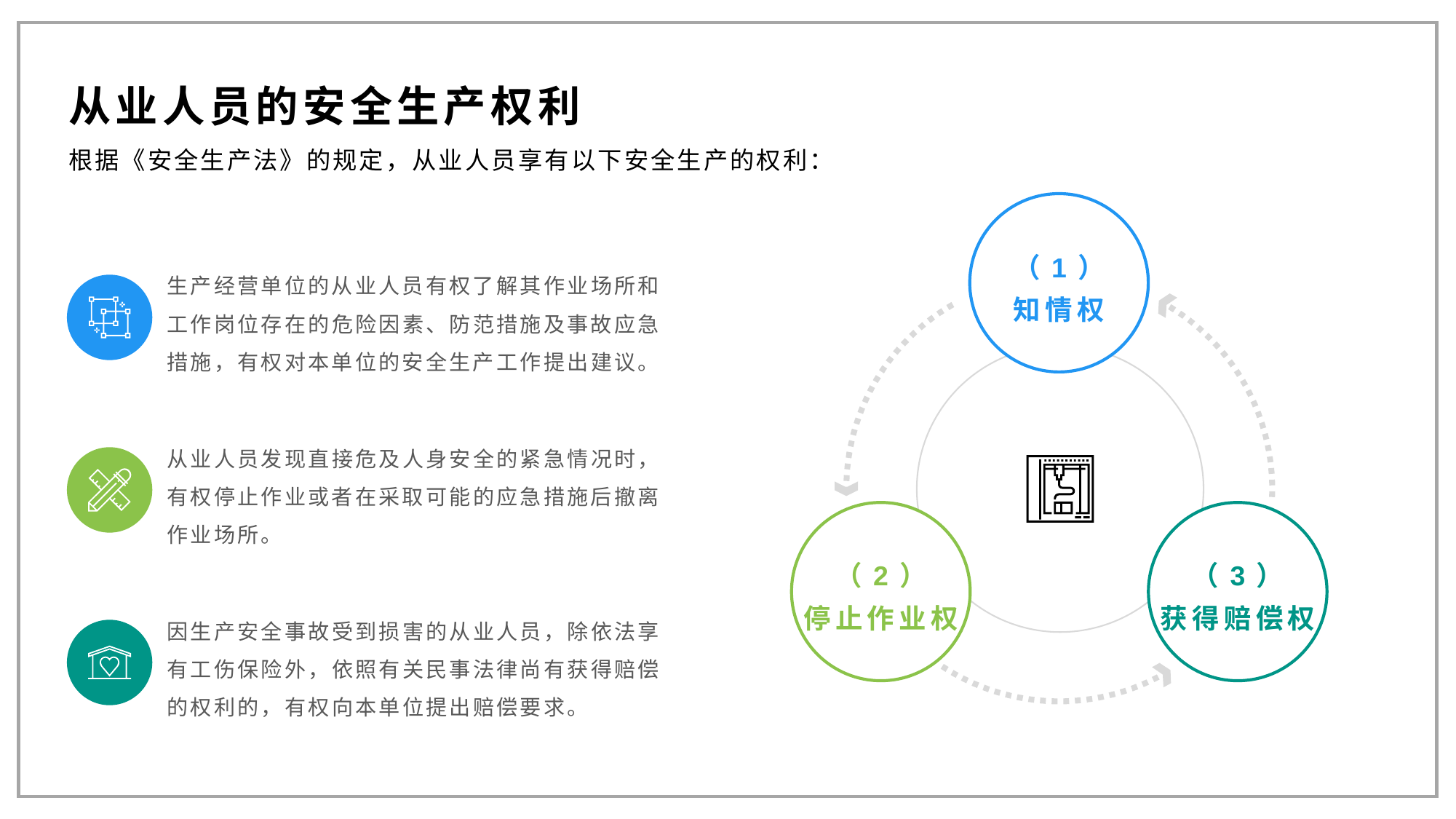

从业人员的安全生产权利
根据《安全生产法》的规定，从业人员享有以下安全生产的权利：

（1）
知情权
生产经营单位的从业人员有权了解其作业场所和工作岗位存在的危险因素、防范措施及事故应急措施，有权对本单位的安全生产工作提出建议。

从业人员发现直接危及人身安全的紧急情况时，有权停止作业或者在采取可能的应急措施后撤离作业场所。

（2）
停止作业权
（3）
获得赔偿权
因生产安全事故受到损害的从业人员，除依法享有工伤保险外，依照有关民事法律尚有获得赔偿的权利的，有权向本单位提出赔偿要求。